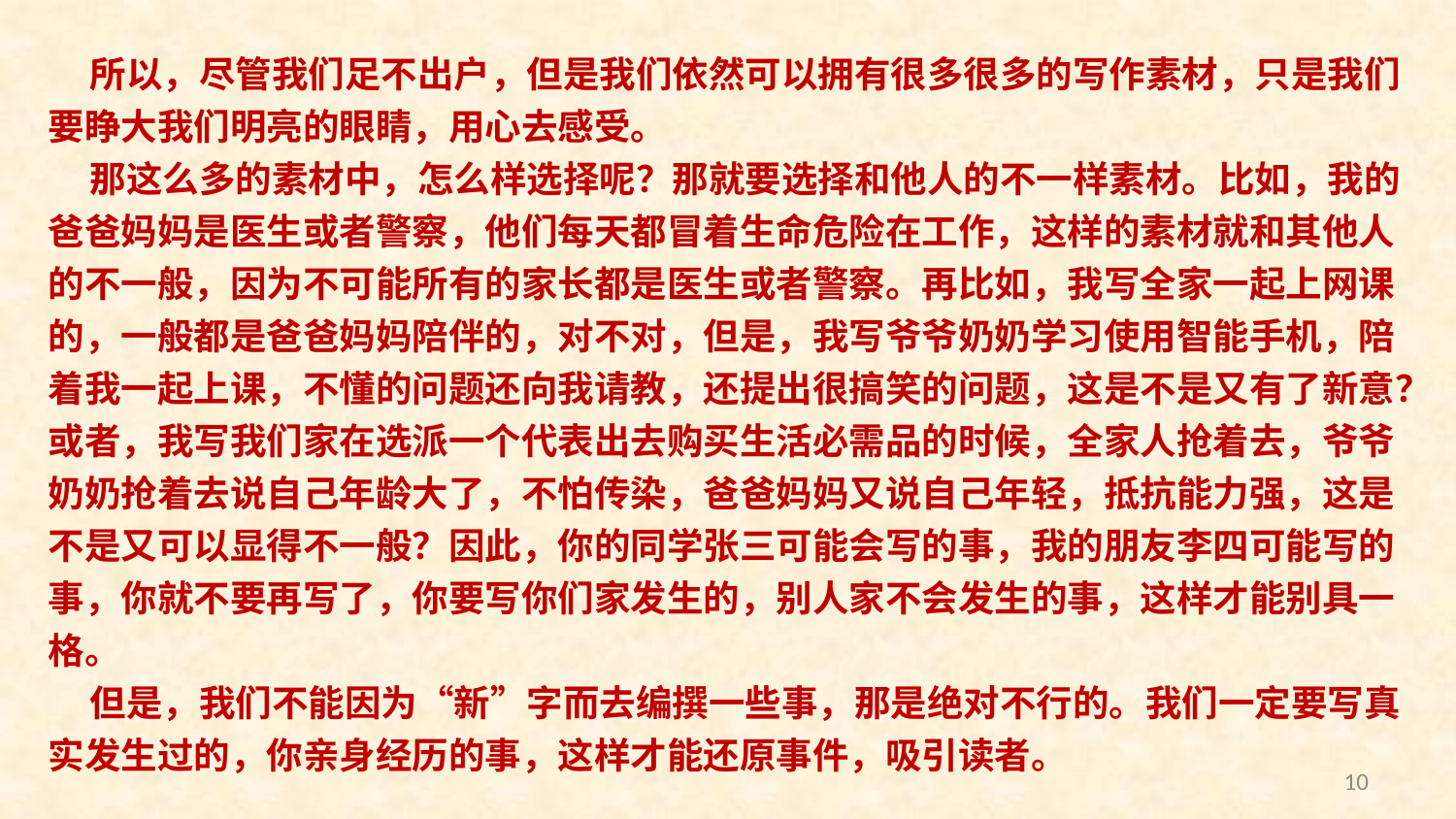

所以，尽管我们足不出户，但是我们依然可以拥有很多很多的写作素材，只是我们要睁大我们明亮的眼睛，用心去感受。
    那这么多的素材中，怎么样选择呢？那就要选择和他人的不一样素材。比如，我的爸爸妈妈是医生或者警察，他们每天都冒着生命危险在工作，这样的素材就和其他人的不一般，因为不可能所有的家长都是医生或者警察。再比如，我写全家一起上网课的，一般都是爸爸妈妈陪伴的，对不对，但是，我写爷爷奶奶学习使用智能手机，陪着我一起上课，不懂的问题还向我请教，还提出很搞笑的问题，这是不是又有了新意？或者，我写我们家在选派一个代表出去购买生活必需品的时候，全家人抢着去，爷爷奶奶抢着去说自己年龄大了，不怕传染，爸爸妈妈又说自己年轻，抵抗能力强，这是不是又可以显得不一般？因此，你的同学张三可能会写的事，我的朋友李四可能写的事，你就不要再写了，你要写你们家发生的，别人家不会发生的事，这样才能别具一格。
    但是，我们不能因为“新”字而去编撰一些事，那是绝对不行的。我们一定要写真实发生过的，你亲身经历的事，这样才能还原事件，吸引读者。
10